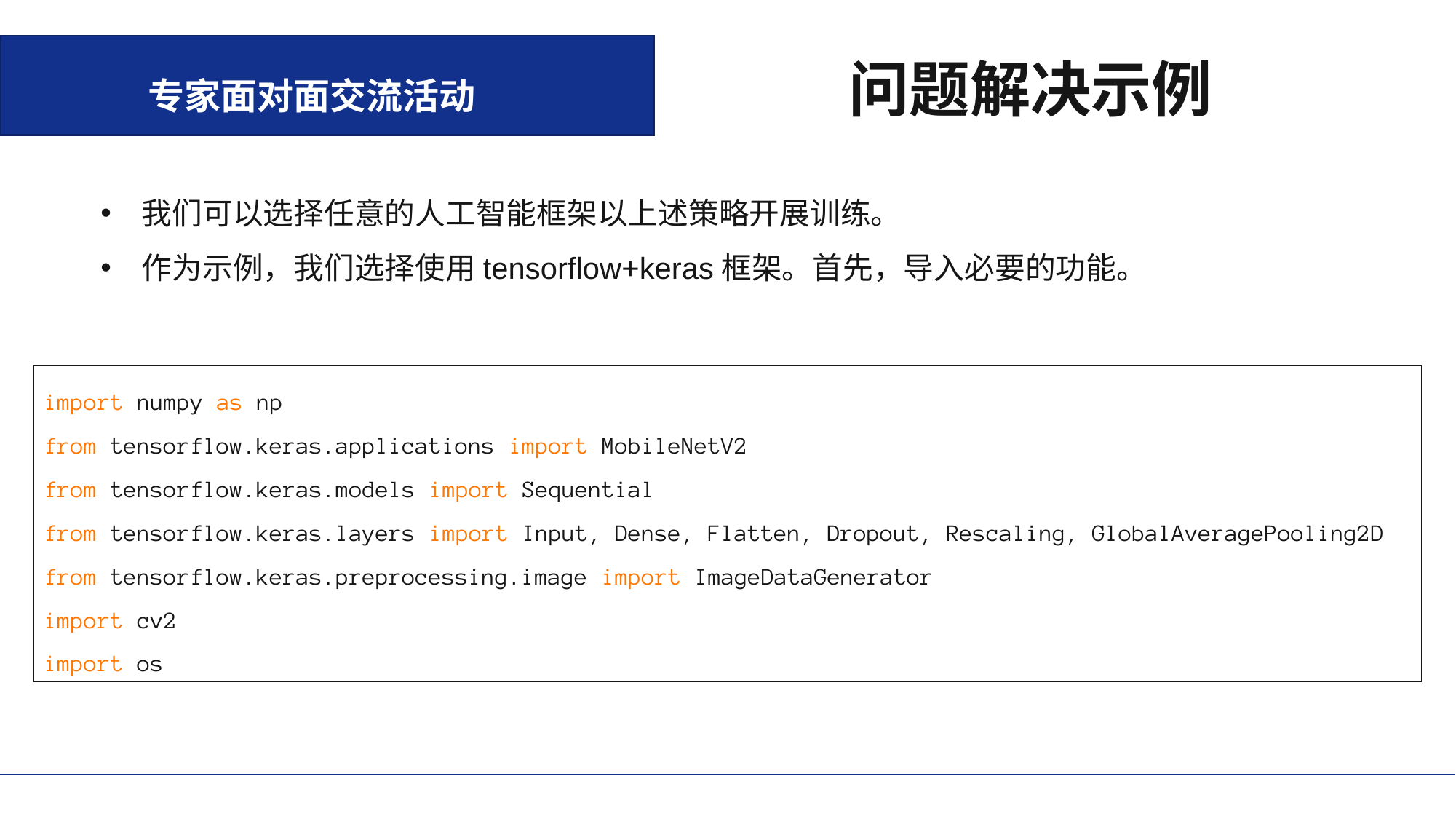

问题解决示例
专家面对面交流活动
我们可以选择任意的人工智能框架以上述策略开展训练。
作为示例，我们选择使用tensorflow+keras框架。首先，导入必要的功能。
import numpy as np
from tensorflow.keras.applications import MobileNetV2
from tensorflow.keras.models import Sequential
from tensorflow.keras.layers import Input, Dense, Flatten, Dropout, Rescaling, GlobalAveragePooling2D
from tensorflow.keras.preprocessing.image import ImageDataGenerator
import cv2
import os